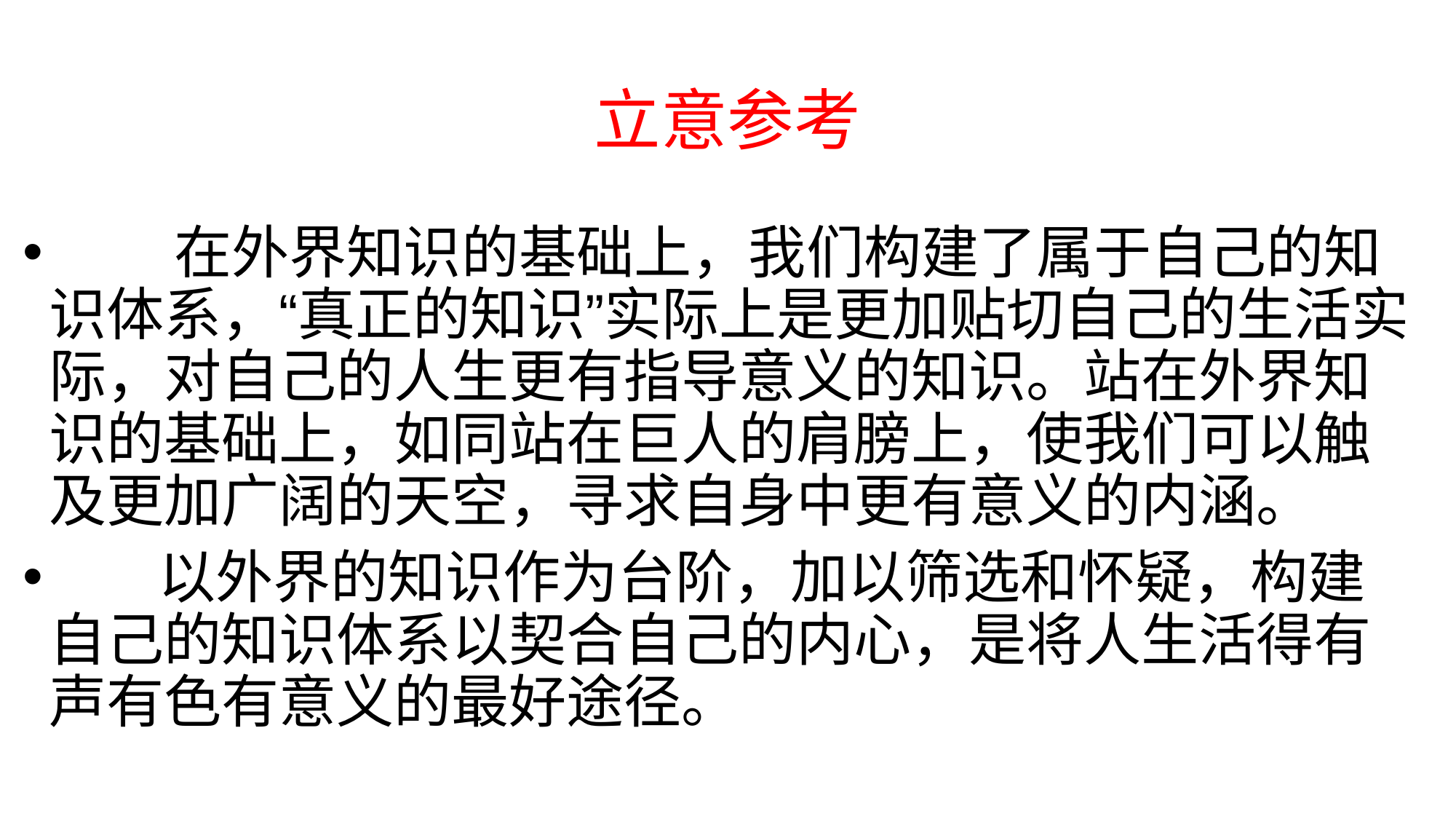

# 立意参考
       在外界知识的基础上，我们构建了属于自己的知识体系，“真正的知识”实际上是更加贴切自己的生活实际，对自己的人生更有指导意义的知识。站在外界知识的基础上，如同站在巨人的肩膀上，使我们可以触及更加广阔的天空，寻求自身中更有意义的内涵。
      以外界的知识作为台阶，加以筛选和怀疑，构建自己的知识体系以契合自己的内心，是将人生活得有声有色有意义的最好途径。